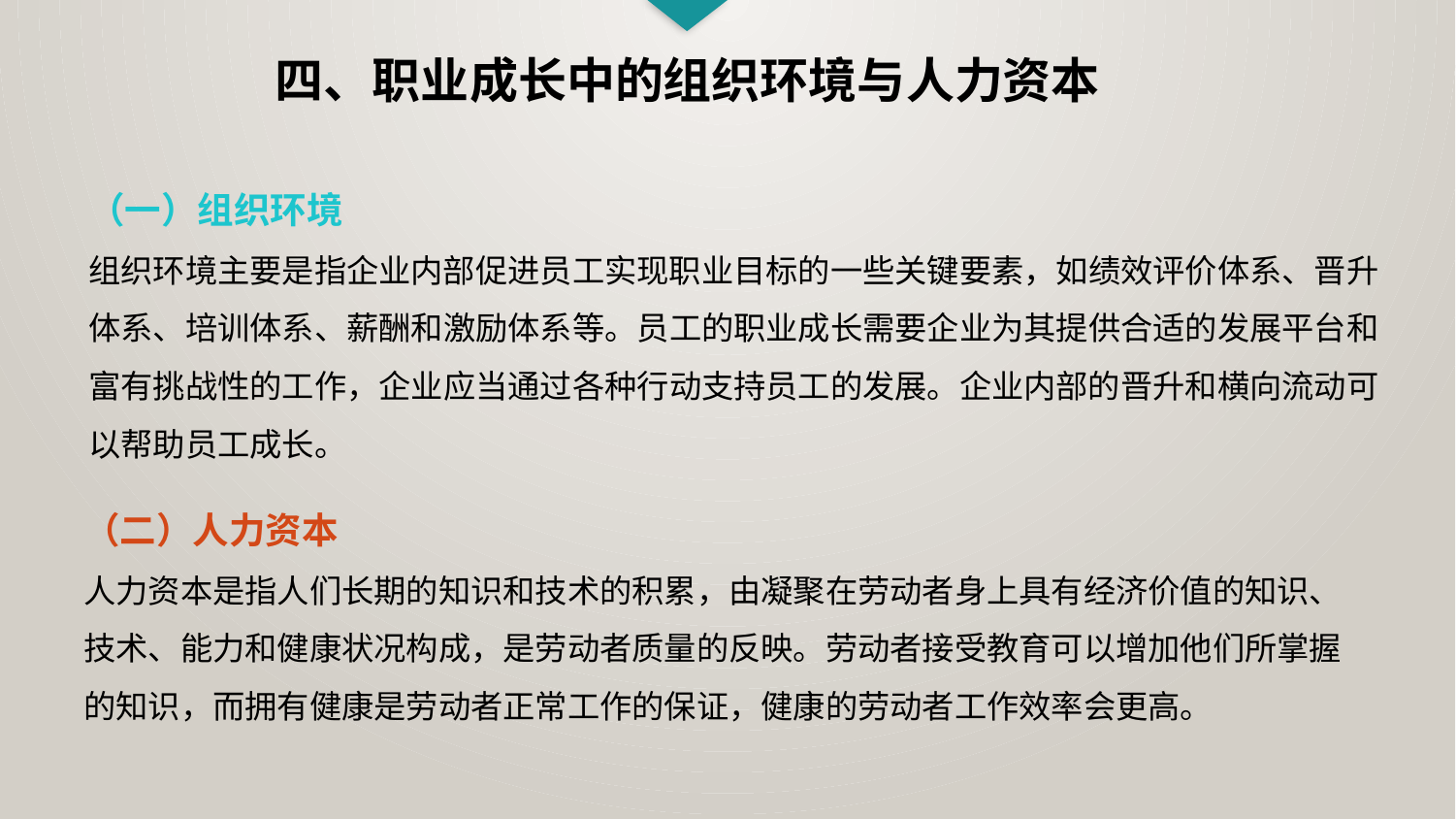

四、职业成长中的组织环境与人力资本
（一）组织环境
组织环境主要是指企业内部促进员工实现职业目标的一些关键要素，如绩效评价体系、晋升体系、培训体系、薪酬和激励体系等。员工的职业成长需要企业为其提供合适的发展平台和富有挑战性的工作，企业应当通过各种行动支持员工的发展。企业内部的晋升和横向流动可以帮助员工成长。
（二）人力资本
人力资本是指人们长期的知识和技术的积累，由凝聚在劳动者身上具有经济价值的知识、技术、能力和健康状况构成，是劳动者质量的反映。劳动者接受教育可以增加他们所掌握的知识，而拥有健康是劳动者正常工作的保证，健康的劳动者工作效率会更高。
54